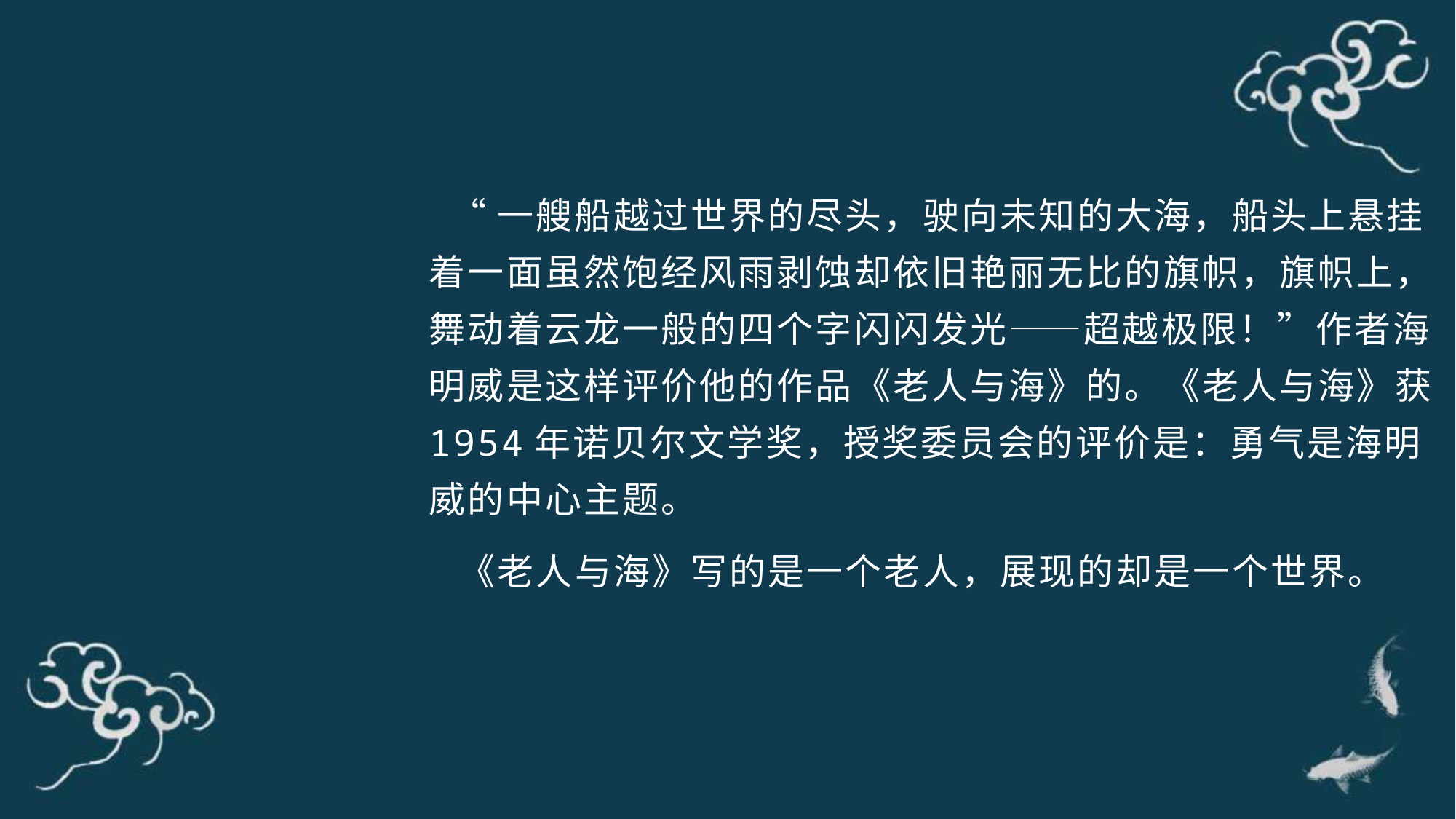

“一艘船越过世界的尽头，驶向未知的大海，船头上悬挂着一面虽然饱经风雨剥蚀却依旧艳丽无比的旗帜，旗帜上，舞动着云龙一般的四个字闪闪发光——超越极限！”作者海明威是这样评价他的作品《老人与海》的。《老人与海》获1954年诺贝尔文学奖，授奖委员会的评价是：勇气是海明威的中心主题。
  《老人与海》写的是一个老人，展现的却是一个世界。